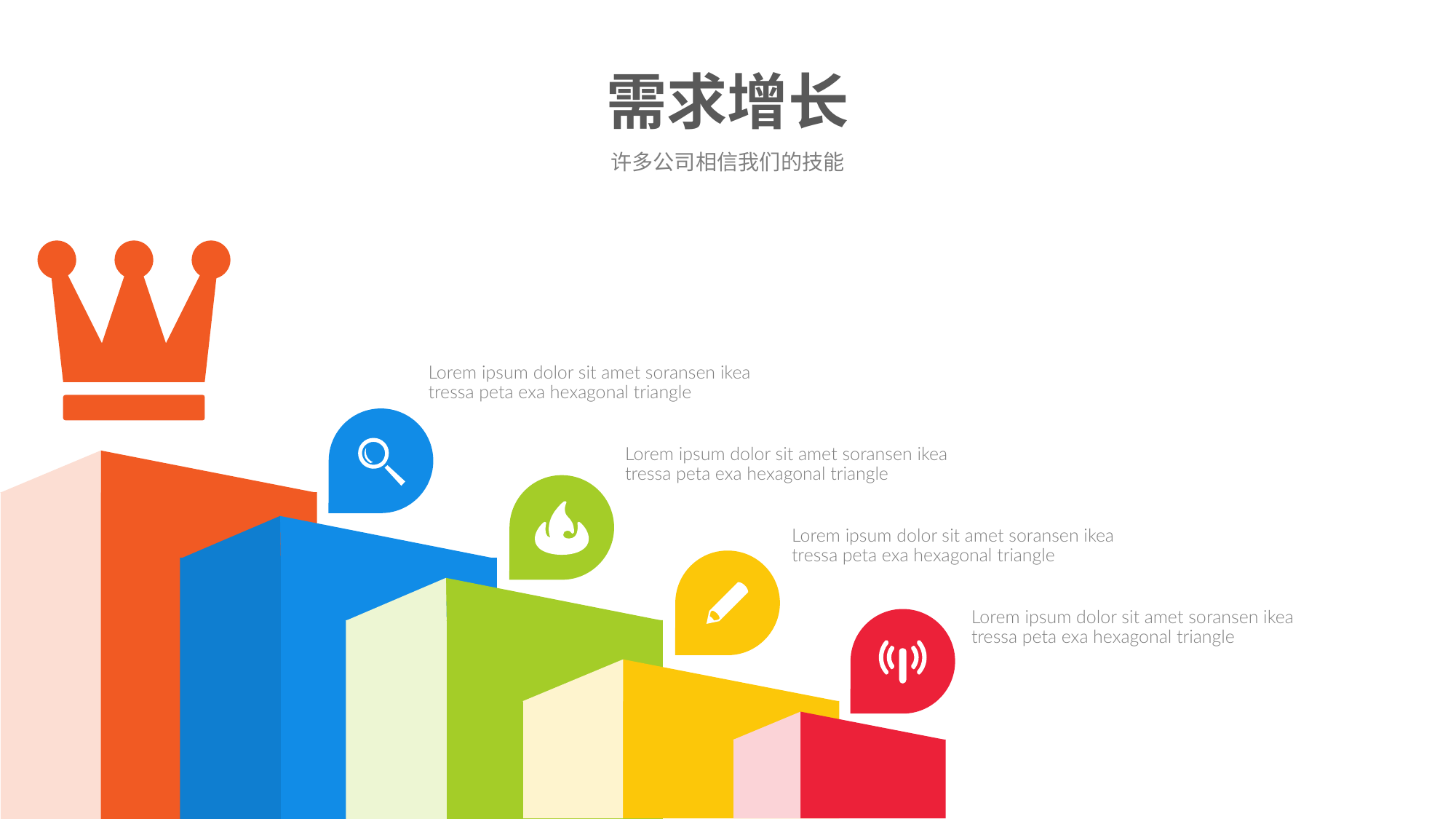

# 需求增长
许多公司相信我们的技能

Lorem ipsum dolor sit amet soransen ikea tressa peta exa hexagonal triangle

Lorem ipsum dolor sit amet soransen ikea tressa peta exa hexagonal triangle

Lorem ipsum dolor sit amet soransen ikea tressa peta exa hexagonal triangle

Lorem ipsum dolor sit amet soransen ikea tressa peta exa hexagonal triangle

Business Presentation
52